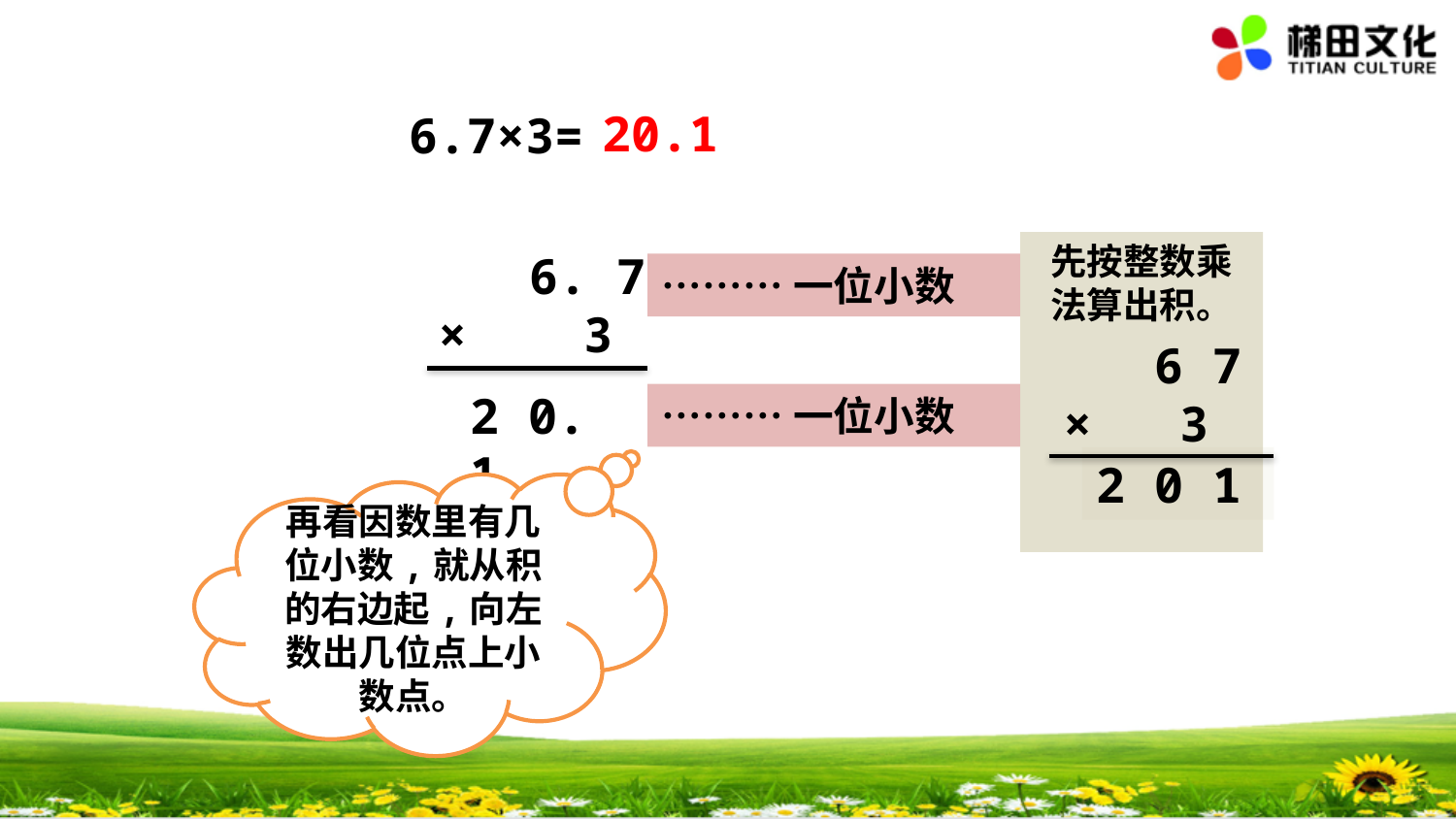

20.1
6.7×3=
先按整数乘法算出积。

      6. 7
×    3
………一位小数
      6 7
×   3
2 0. 1
………一位小数
2 0 1
再看因数里有几位小数,就从积的右边起,向左数出几位点上小数点。